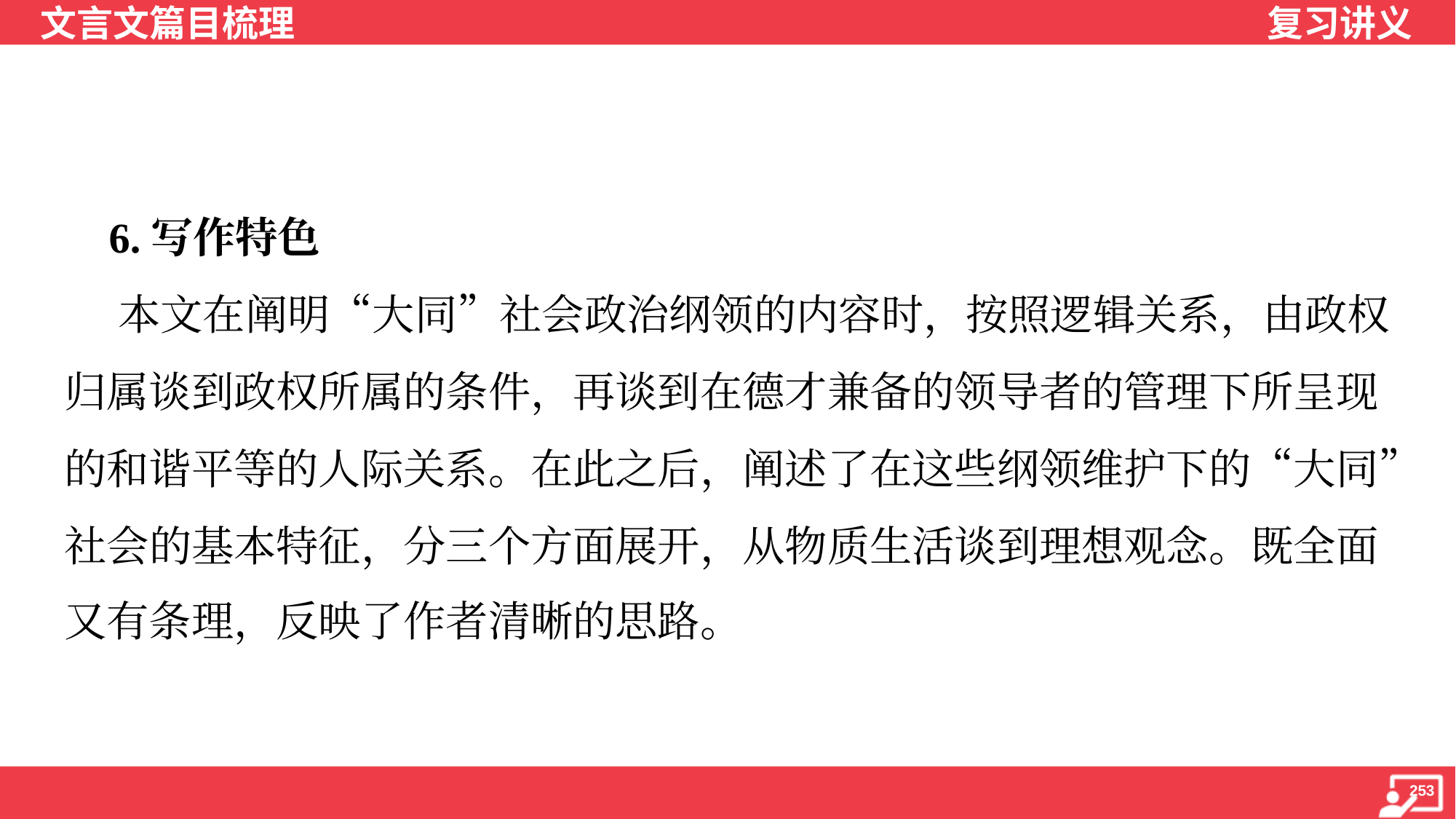

6.写作特色
    本文在阐明“大同”社会政治纲领的内容时，按照逻辑关系，由政权
归属谈到政权所属的条件，再谈到在德才兼备的领导者的管理下所呈现
的和谐平等的人际关系。在此之后，阐述了在这些纲领维护下的“大同”
社会的基本特征，分三个方面展开，从物质生活谈到理想观念。既全面
又有条理，反映了作者清晰的思路。